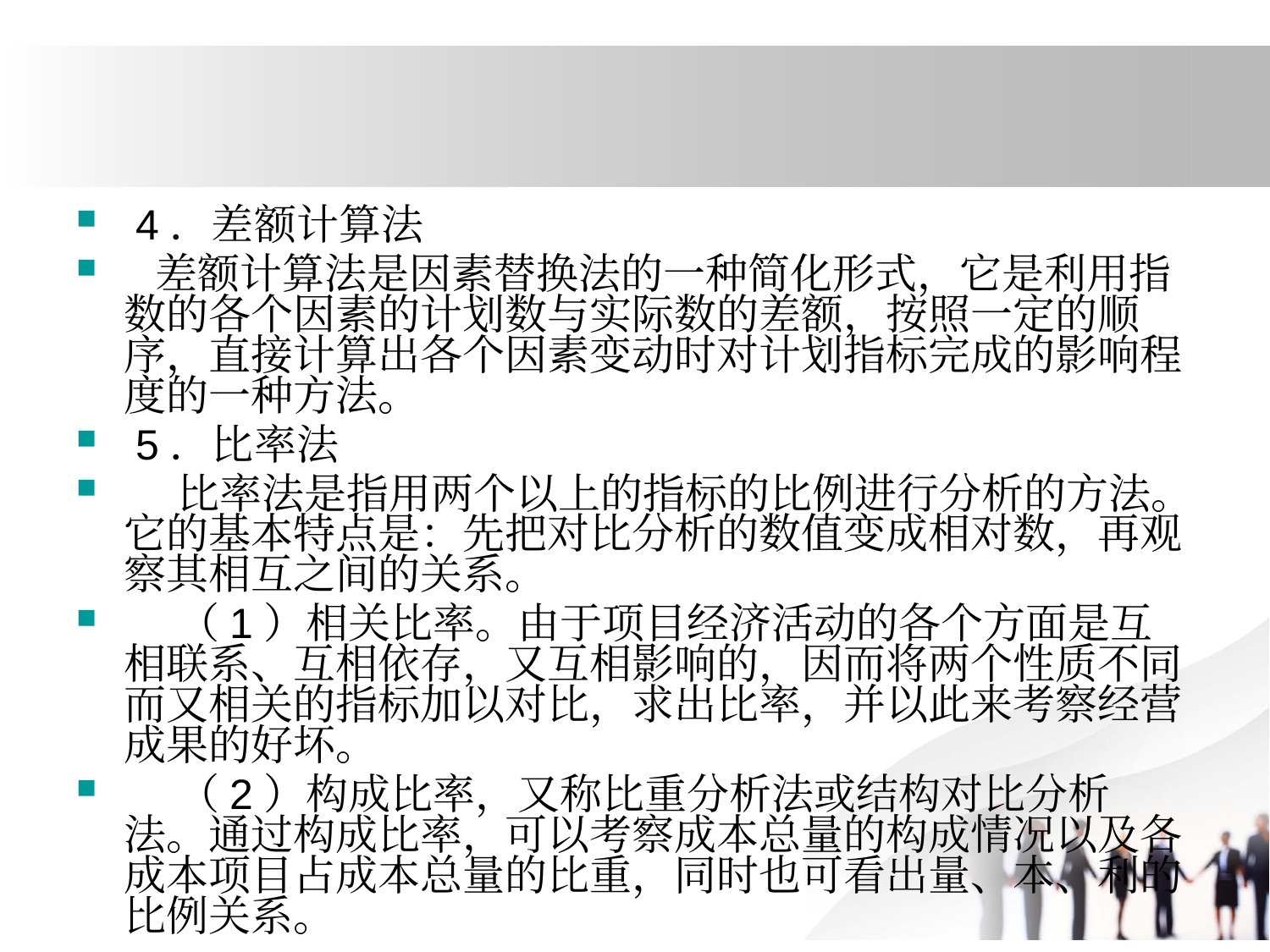

#
 4．差额计算法
  差额计算法是因素替换法的一种简化形式，它是利用指数的各个因素的计划数与实际数的差额，按照一定的顺序，直接计算出各个因素变动时对计划指标完成的影响程度的一种方法。
 5．比率法
    比率法是指用两个以上的指标的比例进行分析的方法。它的基本特点是：先把对比分析的数值变成相对数，再观察其相互之间的关系。
    （1）相关比率。由于项目经济活动的各个方面是互相联系、互相依存，又互相影响的，因而将两个性质不同而又相关的指标加以对比，求出比率，并以此来考察经营成果的好坏。
    （2）构成比率，又称比重分析法或结构对比分析法。通过构成比率，可以考察成本总量的构成情况以及各成本项目占成本总量的比重，同时也可看出量、本、利的比例关系。